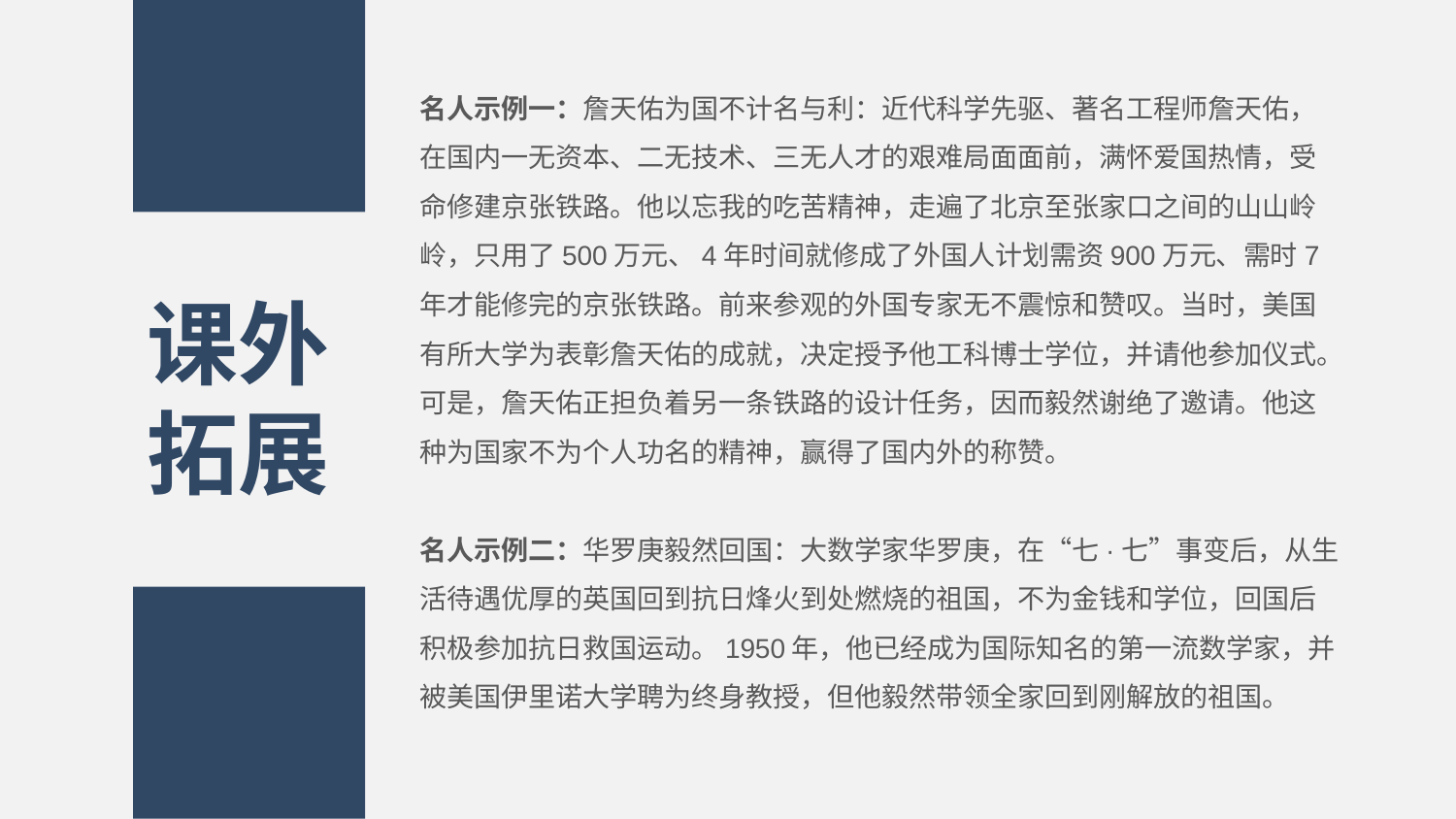

名人示例一：詹天佑为国不计名与利：近代科学先驱、著名工程师詹天佑，在国内一无资本、二无技术、三无人才的艰难局面面前，满怀爱国热情，受命修建京张铁路。他以忘我的吃苦精神，走遍了北京至张家口之间的山山岭岭，只用了500万元、4年时间就修成了外国人计划需资900万元、需时7年才能修完的京张铁路。前来参观的外国专家无不震惊和赞叹。当时，美国有所大学为表彰詹天佑的成就，决定授予他工科博士学位，并请他参加仪式。可是，詹天佑正担负着另一条铁路的设计任务，因而毅然谢绝了邀请。他这种为国家不为个人功名的精神，赢得了国内外的称赞。

名人示例二：华罗庚毅然回国：大数学家华罗庚，在“七·七”事变后，从生活待遇优厚的英国回到抗日烽火到处燃烧的祖国，不为金钱和学位，回国后积极参加抗日救国运动。1950年，他已经成为国际知名的第一流数学家，并被美国伊里诺大学聘为终身教授，但他毅然带领全家回到刚解放的祖国。
课外拓展